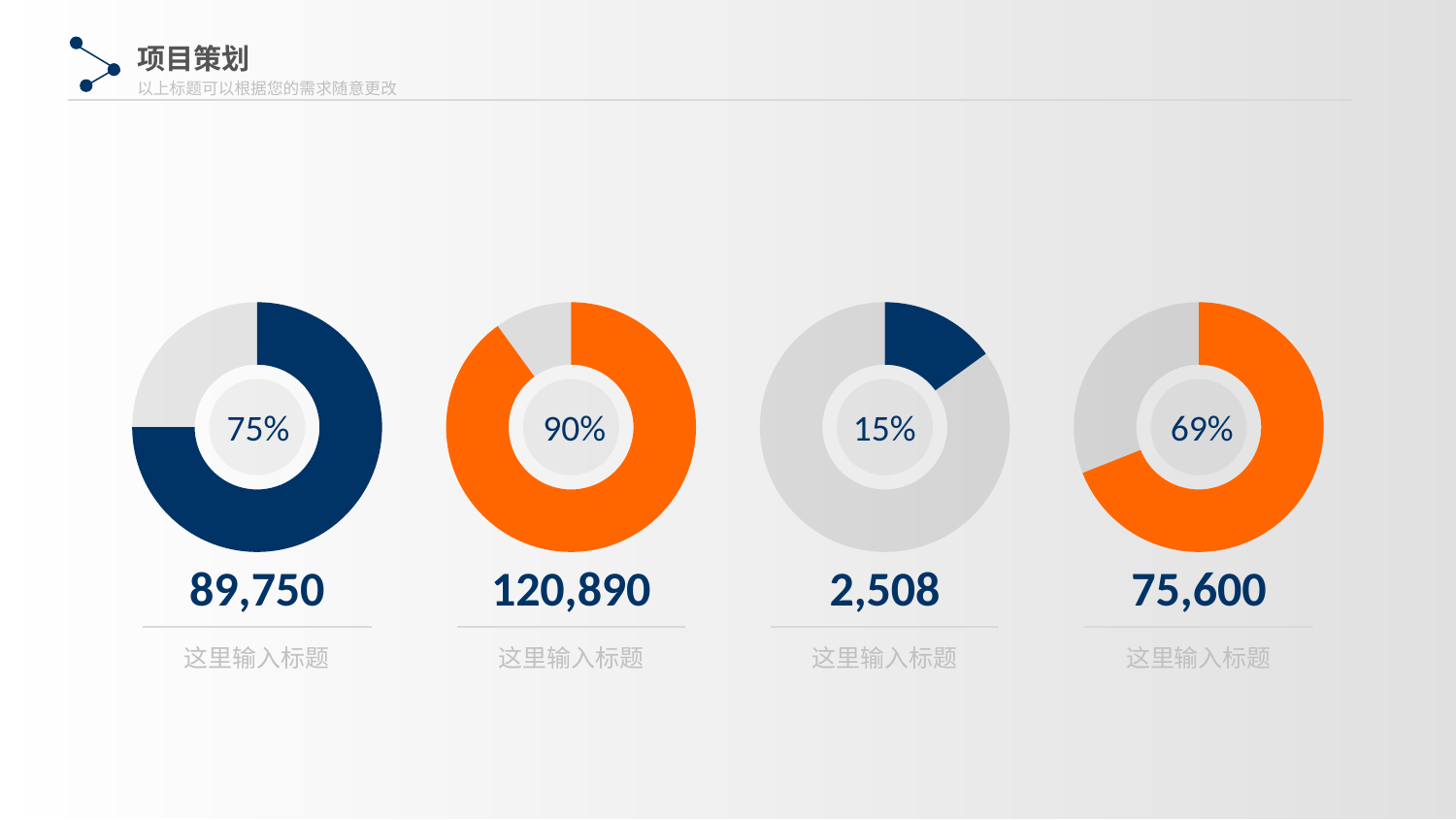

项目策划
以上标题可以根据您的需求随意更改

### Chart

| Category | Sales |
|---|---|
| 1st Qtr | 75.0 |
| 2nd Qtr | 25.0 |

### Chart

| Category | Sales |
|---|---|
| 1st Qtr | 90.0 |
| 2nd Qtr | 10.0 |

### Chart

| Category | Sales |
|---|---|
| 1st Qtr | 15.0 |
| 2nd Qtr | 85.0 |

### Chart

| Category | Sales |
|---|---|
| 1st Qtr | 69.0 |
| 2nd Qtr | 31.0 |

75%
90%
15%
69%
89,750
这里输入标题
120,890
这里输入标题
2,508
这里输入标题
75,600
这里输入标题